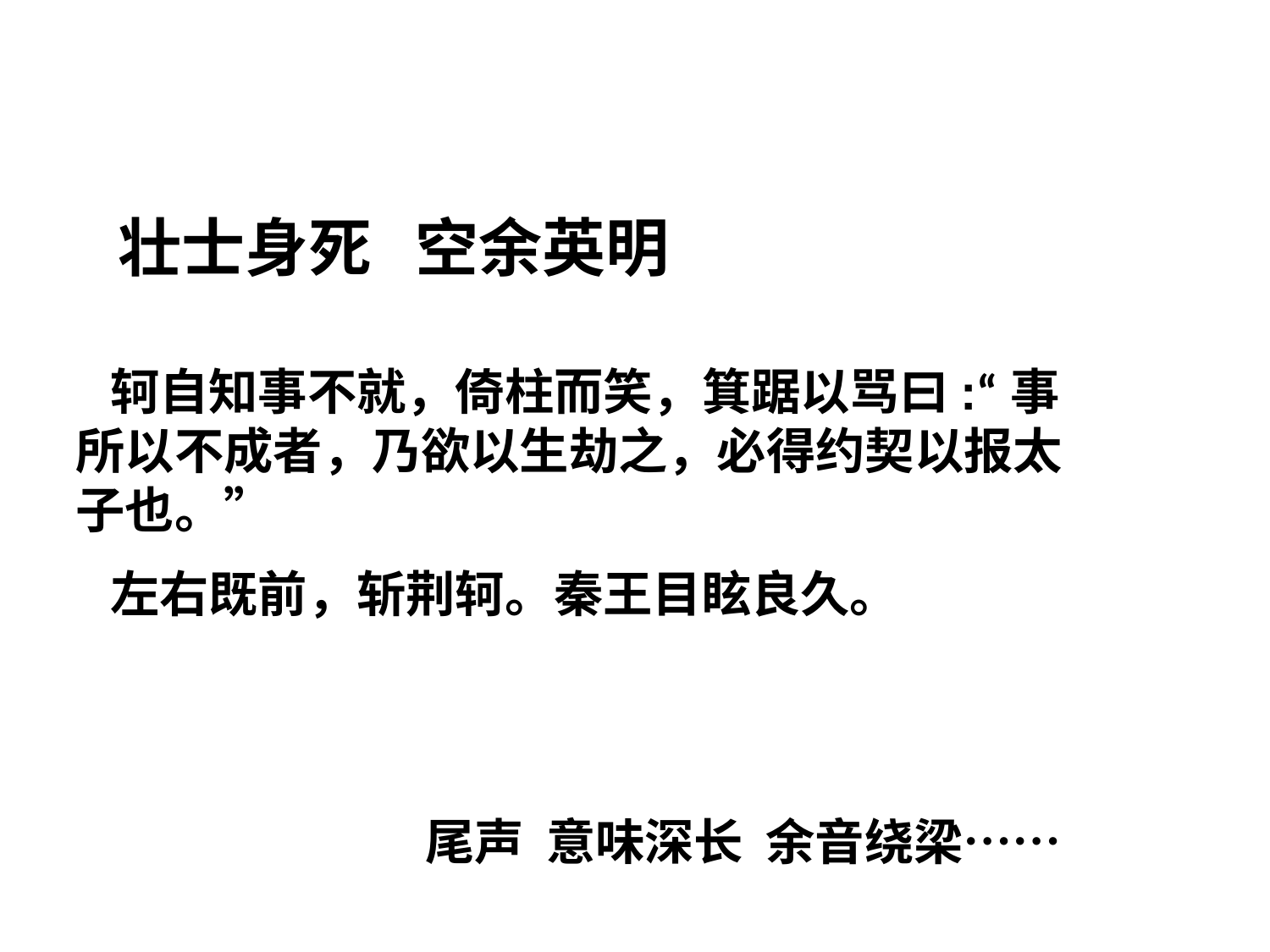

壮士身死   空余英明
  轲自知事不就，倚柱而笑，箕踞以骂曰:“事所以不成者，乃欲以生劫之，必得约契以报太子也。”
  左右既前，斩荆轲。秦王目眩良久。
尾声  意味深长  余音绕梁……